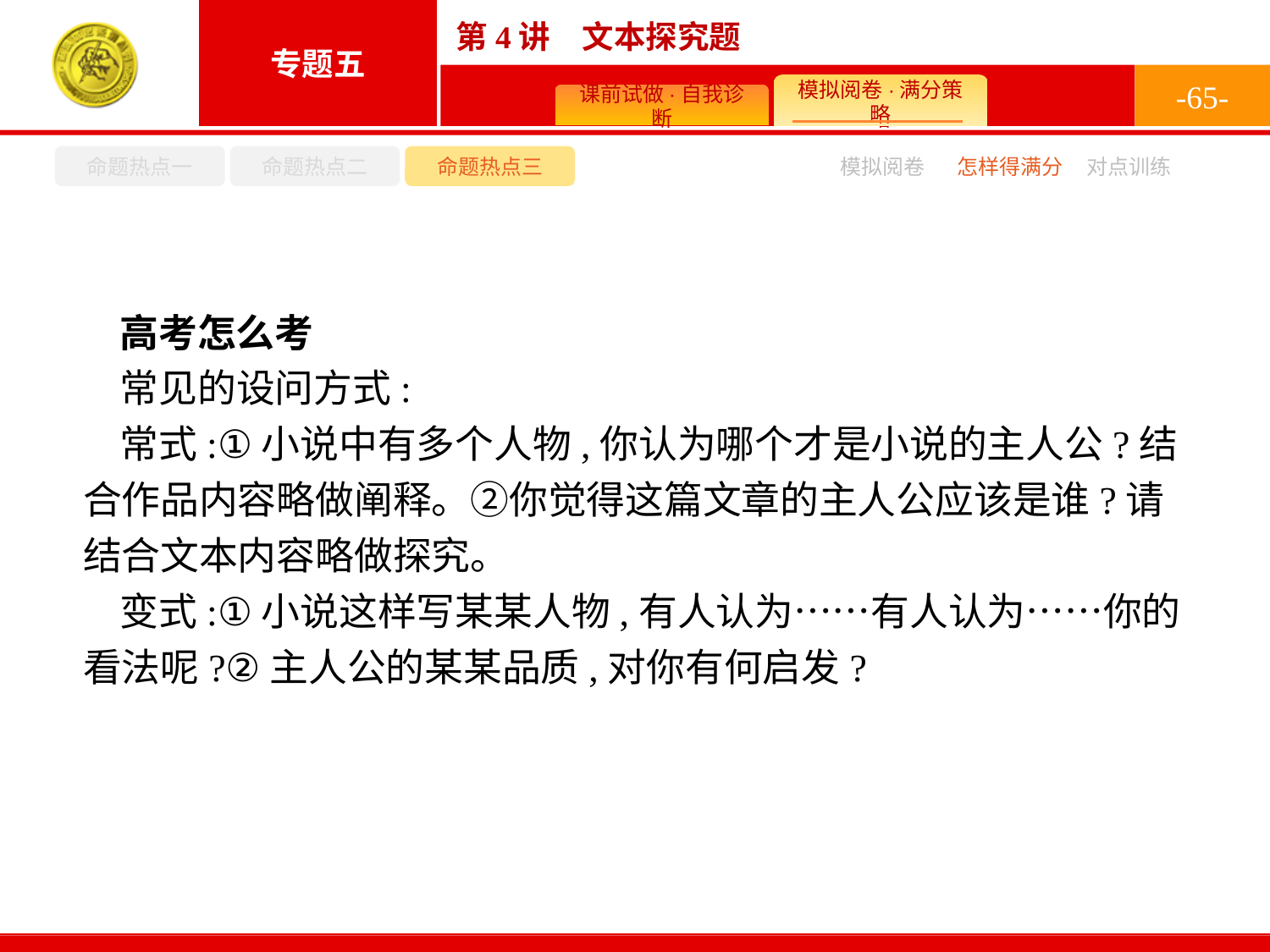

-65-
命题热点一
命题热点二
命题热点三
模拟阅卷
怎样得满分
对点训练
高考怎么考
常见的设问方式:
常式:①小说中有多个人物,你认为哪个才是小说的主人公?结合作品内容略做阐释。②你觉得这篇文章的主人公应该是谁?请结合文本内容略做探究。
变式:①小说这样写某某人物,有人认为……有人认为……你的看法呢?②主人公的某某品质,对你有何启发?